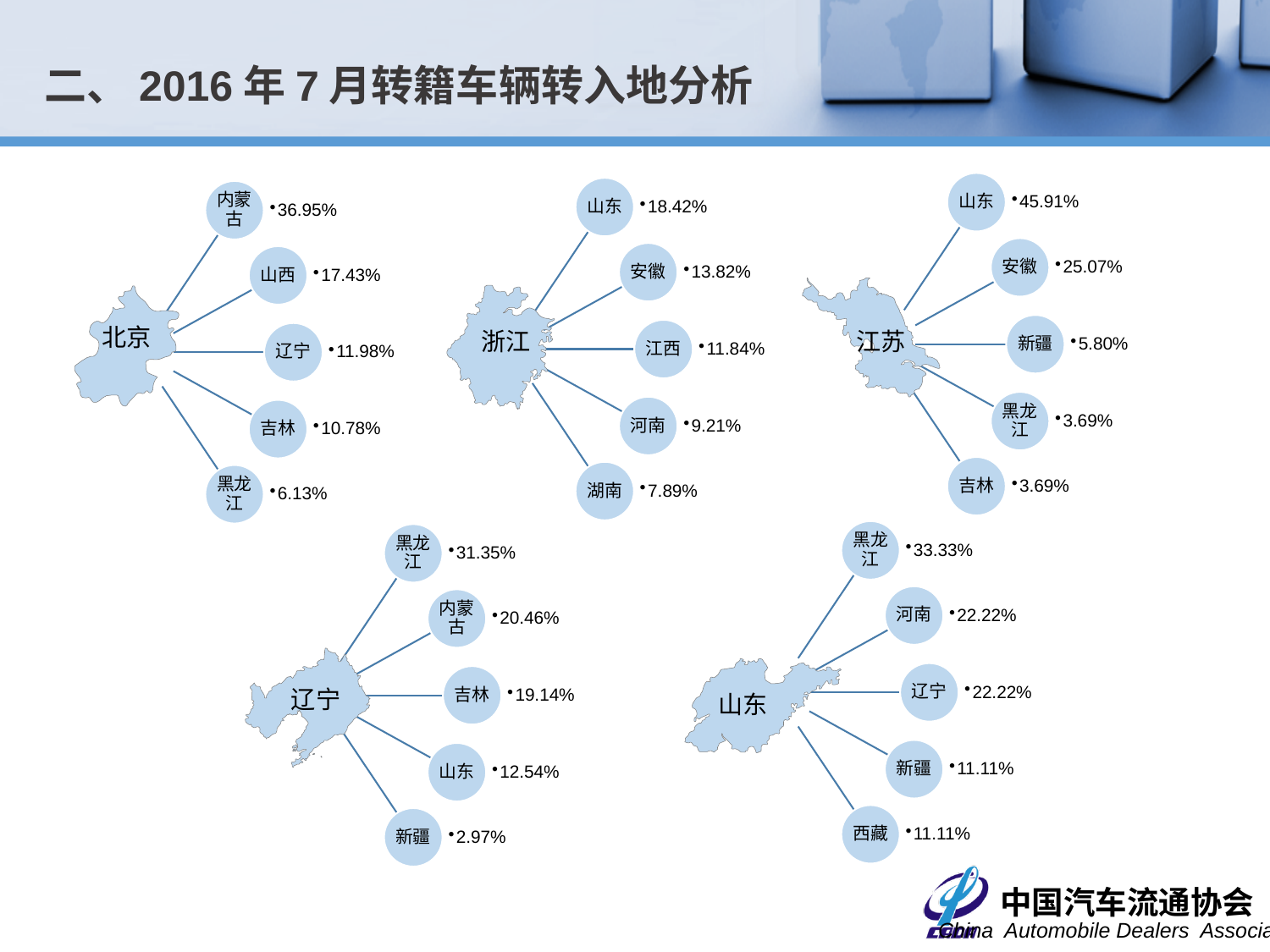

二、2016年7月转籍车辆转入地分析
山东
45.91%
安徽
25.07%
新疆
5.80%
黑龙江
3.69%
吉林
3.69%
山东
18.42%
安徽
13.82%
江西
11.84%
河南
9.21%
湖南
7.89%
内蒙古
36.95%
山西
17.43%
辽宁
11.98%
吉林
10.78%
黑龙江
6.13%

北京
浙江
江苏
黑龙江
33.33%
河南
22.22%
辽宁
22.22%
新疆
11.11%
西藏
11.11%
黑龙江
31.35%
内蒙古
20.46%
吉林
19.14%
山东
12.54%
新疆
2.97%

     辽宁

山东